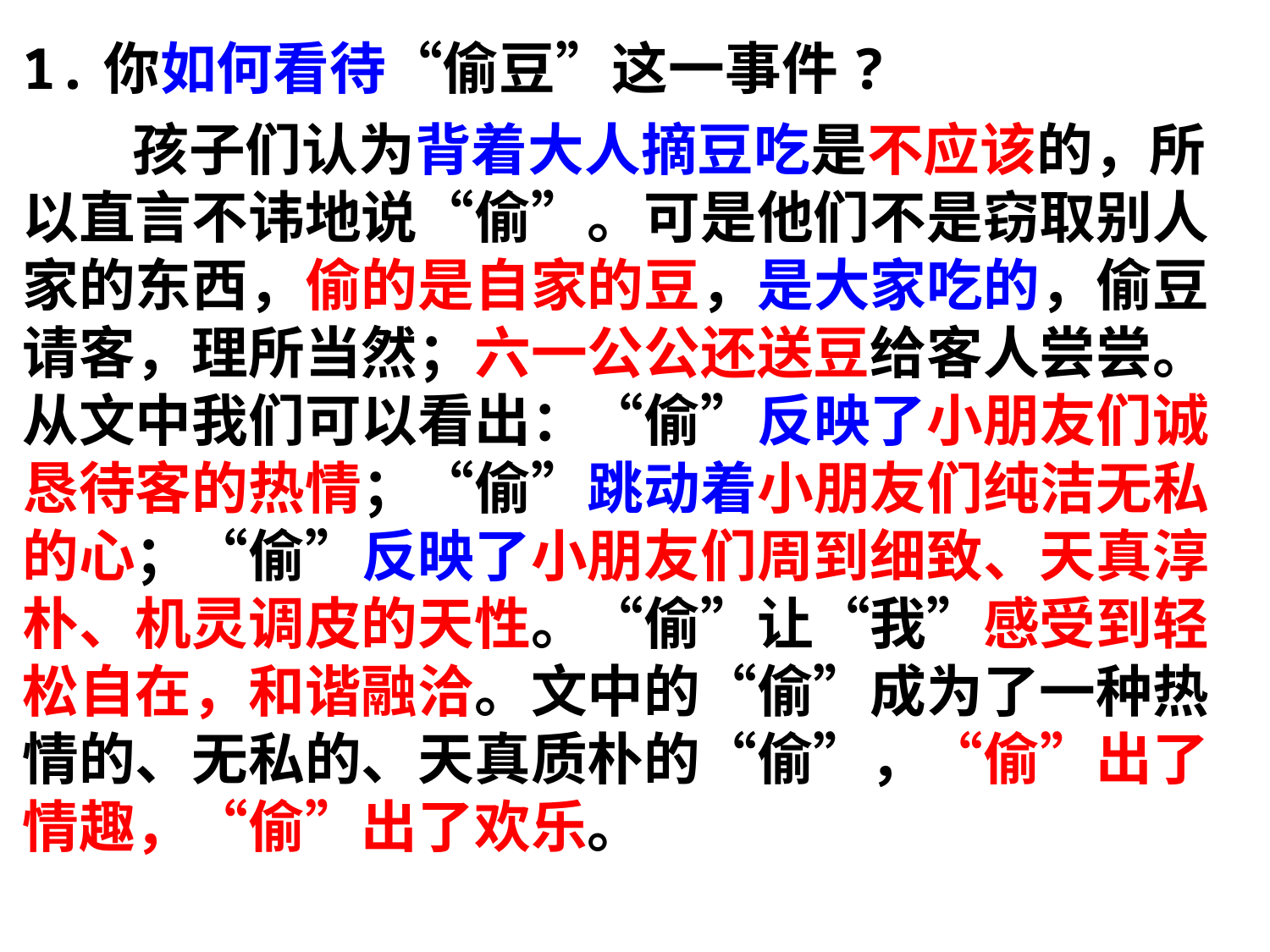

1.你如何看待“偷豆”这一事件?
孩子们认为背着大人摘豆吃是不应该的，所以直言不讳地说“偷”。可是他们不是窃取别人家的东西，偷的是自家的豆，是大家吃的，偷豆请客，理所当然；六一公公还送豆给客人尝尝。从文中我们可以看出：“偷”反映了小朋友们诚恳待客的热情；“偷”跳动着小朋友们纯洁无私的心；“偷”反映了小朋友们周到细致、天真淳朴、机灵调皮的天性。“偷”让“我”感受到轻松自在，和谐融洽。文中的“偷”成为了一种热情的、无私的、天真质朴的“偷”，“偷”出了情趣，“偷”出了欢乐。